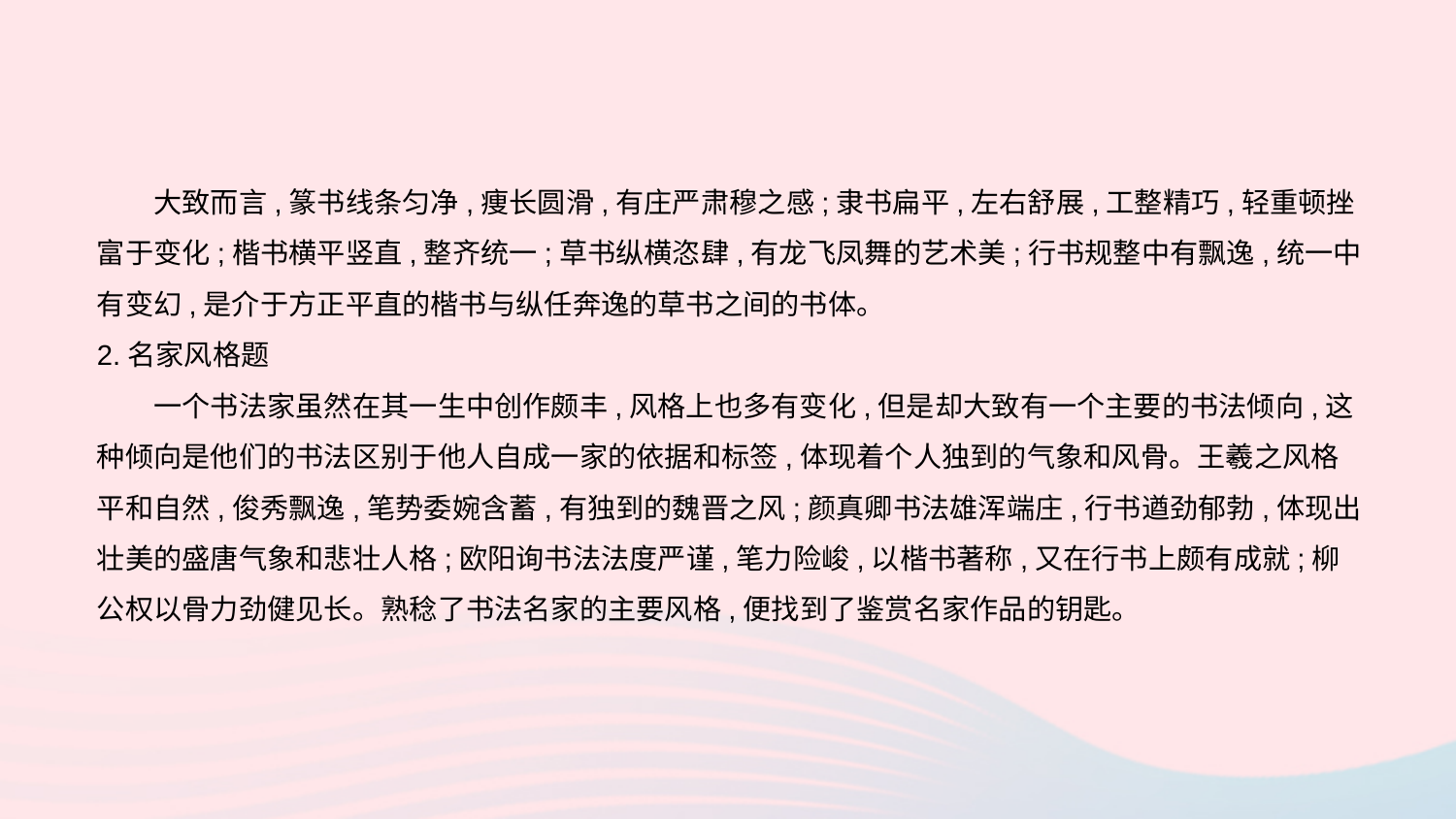

大致而言,篆书线条匀净,痩长圆滑,有庄严肃穆之感;隶书扁平,左右舒展,工整精巧,轻重顿挫富于变化;楷书横平竖直,整齐统一;草书纵横恣肆,有龙飞凤舞的艺术美;行书规整中有飘逸,统一中有变幻,是介于方正平直的楷书与纵任奔逸的草书之间的书体。
2.名家风格题
　　一个书法家虽然在其一生中创作颇丰,风格上也多有变化,但是却大致有一个主要的书法倾向,这种倾向是他们的书法区别于他人自成一家的依据和标签,体现着个人独到的气象和风骨。王羲之风格平和自然,俊秀飘逸,笔势委婉含蓄,有独到的魏晋之风;颜真卿书法雄浑端庄,行书遒劲郁勃,体现出壮美的盛唐气象和悲壮人格;欧阳询书法法度严谨,笔力险峻,以楷书著称,又在行书上颇有成就;柳公权以骨力劲健见长。熟稔了书法名家的主要风格,便找到了鉴赏名家作品的钥匙。